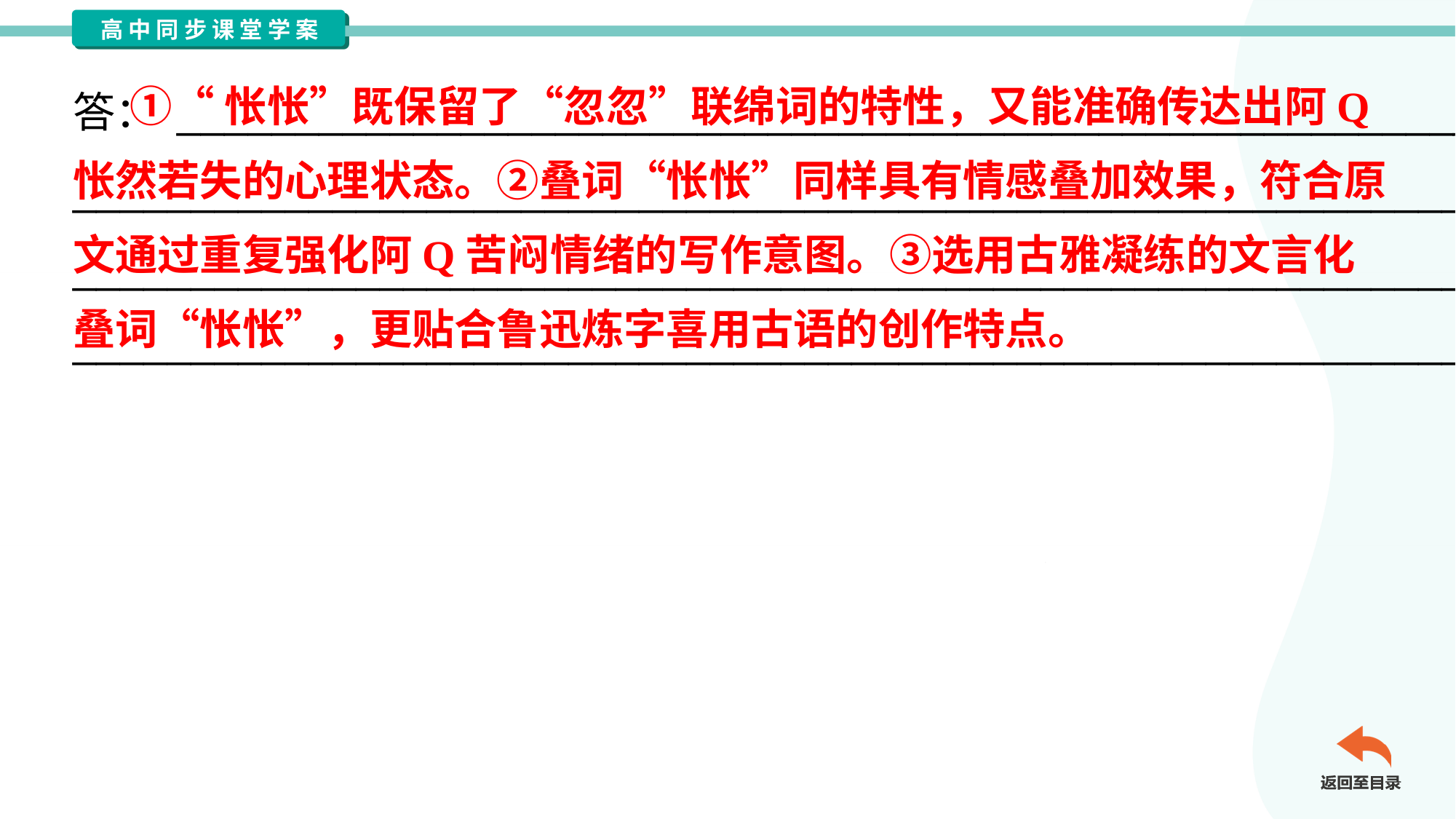

①“怅怅”既保留了“忽忽”联绵词的特性，又能准确传达出阿Q
怅然若失的心理状态。②叠词“怅怅”同样具有情感叠加效果，符合原
文通过重复强化阿Q苦闷情绪的写作意图。③选用古雅凝练的文言化
叠词“怅怅”，更贴合鲁迅炼字喜用古语的创作特点。
答： ________________________________________________________
_____________________________________________________________
_____________________________________________________________
_____________________________________________________________